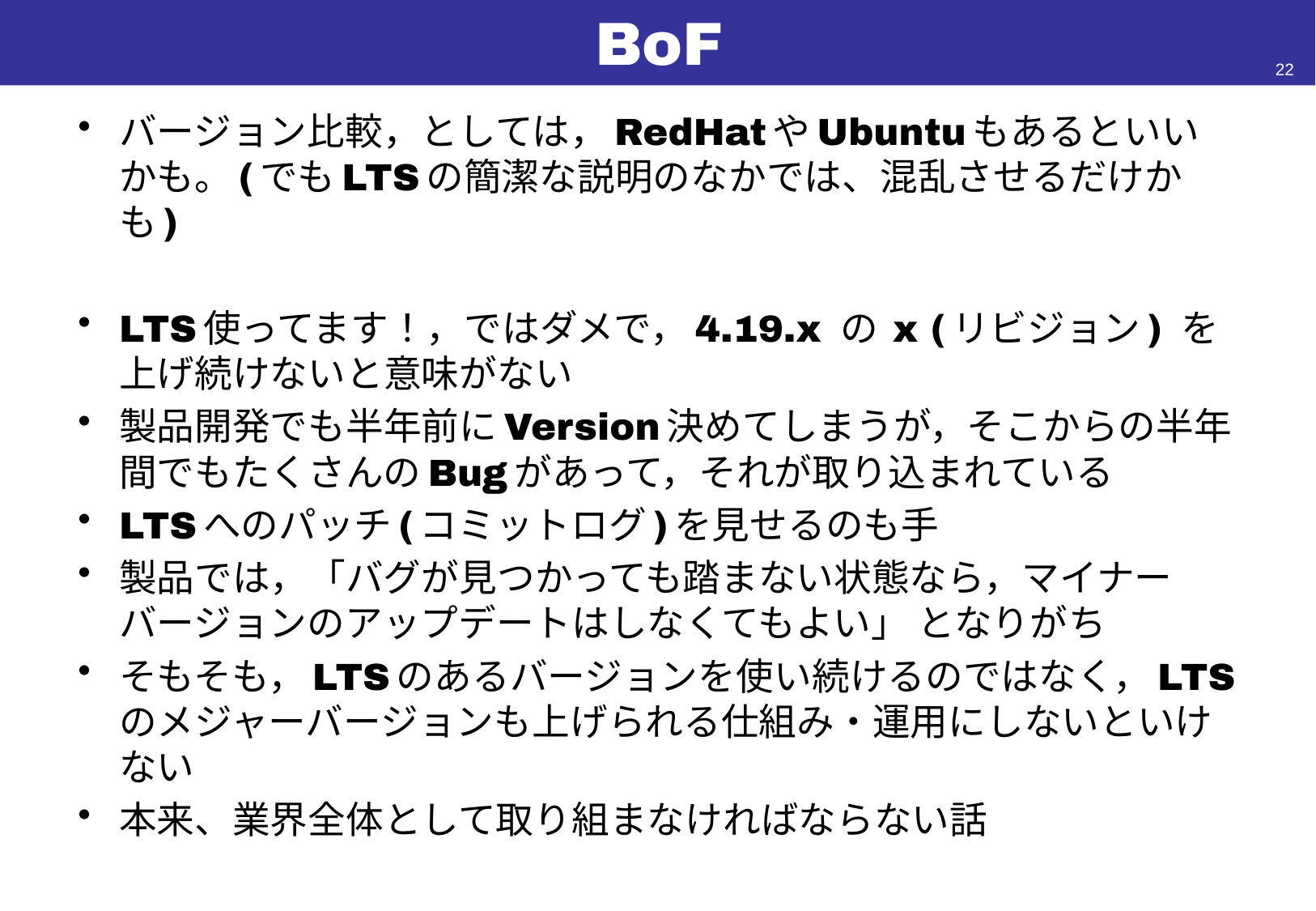

# BoF
22
バージョン比較，としては，RedHatやUbuntuもあるといいかも。(でもLTSの簡潔な説明のなかでは、混乱させるだけかも)

LTS使ってます！，ではダメで，4.19.x の x (リビジョン) を上げ続けないと意味がない
製品開発でも半年前にVersion決めてしまうが，そこからの半年間でもたくさんのBugがあって，それが取り込まれている
LTSへのパッチ(コミットログ)を見せるのも手
製品では，「バグが見つかっても踏まない状態なら，マイナーバージョンのアップデートはしなくてもよい」 となりがち
そもそも，LTSのあるバージョンを使い続けるのではなく，LTSのメジャーバージョンも上げられる仕組み・運用にしないといけない
本来、業界全体として取り組まなければならない話